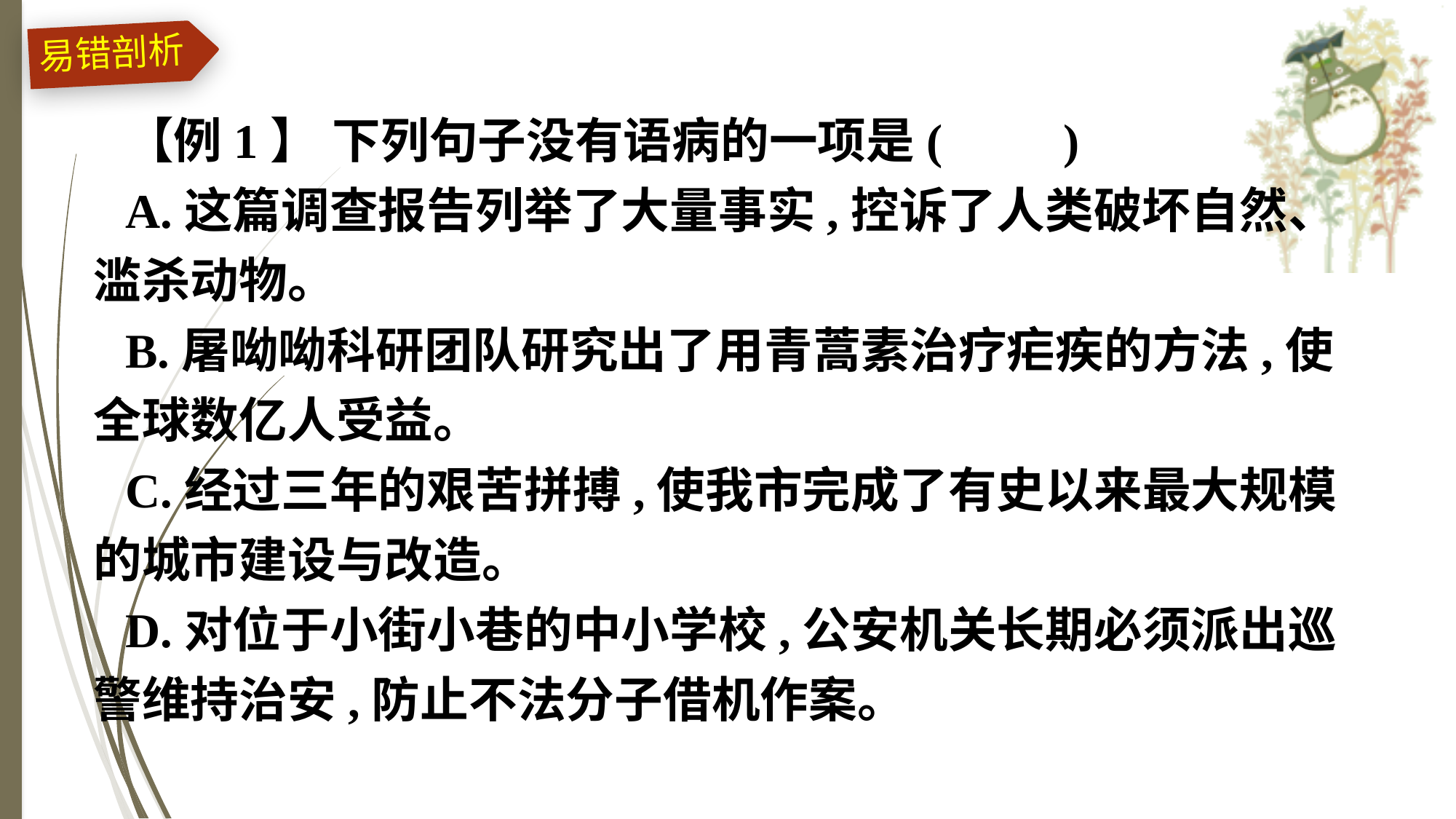

易错剖析
【例1】 下列句子没有语病的一项是(　　)
A.这篇调查报告列举了大量事实,控诉了人类破坏自然、滥杀动物。
B.屠呦呦科研团队研究出了用青蒿素治疗疟疾的方法,使全球数亿人受益。
C.经过三年的艰苦拼搏,使我市完成了有史以来最大规模的城市建设与改造。
D.对位于小街小巷的中小学校,公安机关长期必须派出巡警维持治安,防止不法分子借机作案。